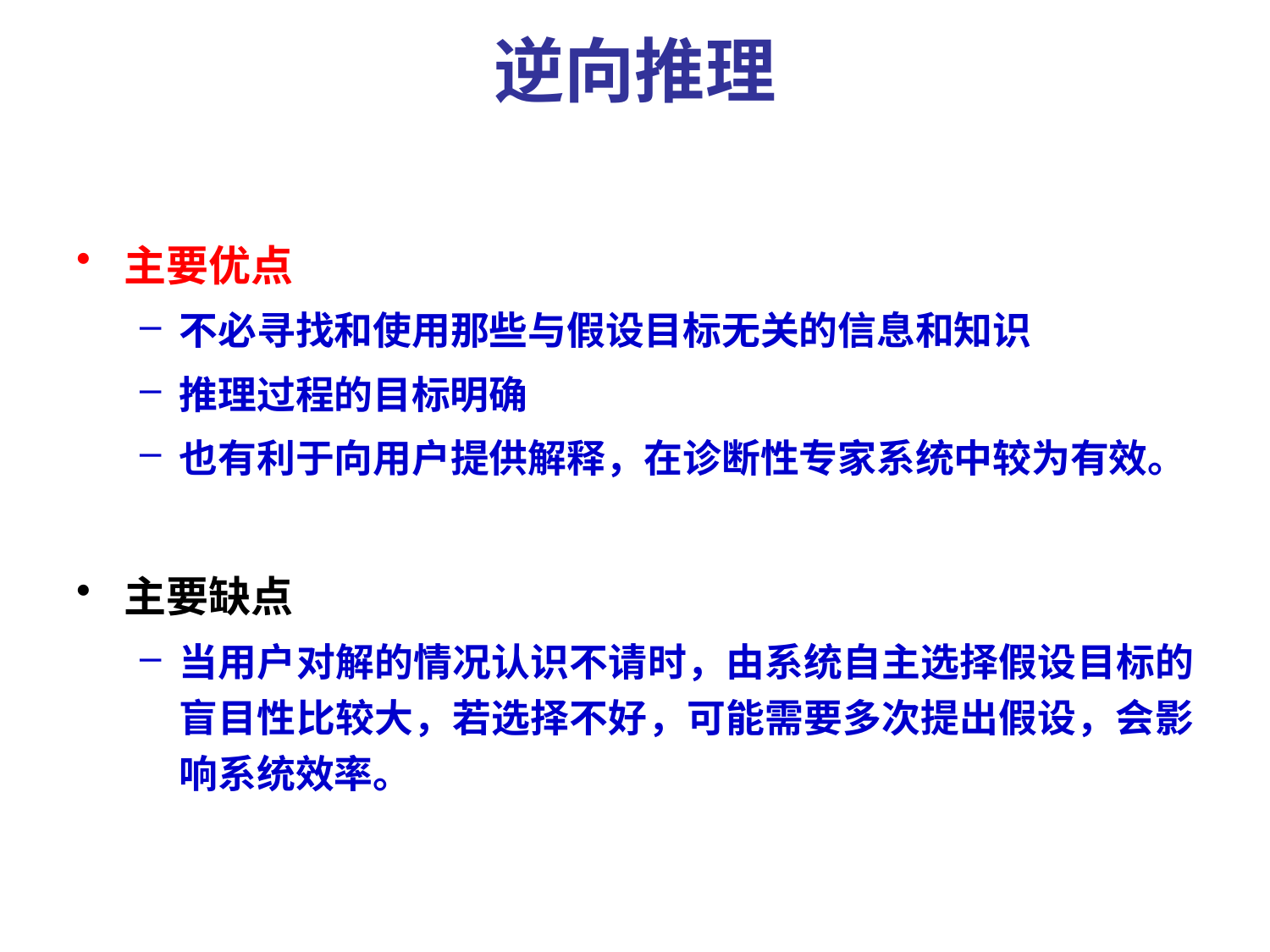

# 逆向推理
主要优点
不必寻找和使用那些与假设目标无关的信息和知识
推理过程的目标明确
也有利于向用户提供解释，在诊断性专家系统中较为有效。

主要缺点
当用户对解的情况认识不请时，由系统自主选择假设目标的盲目性比较大，若选择不好，可能需要多次提出假设，会影响系统效率。